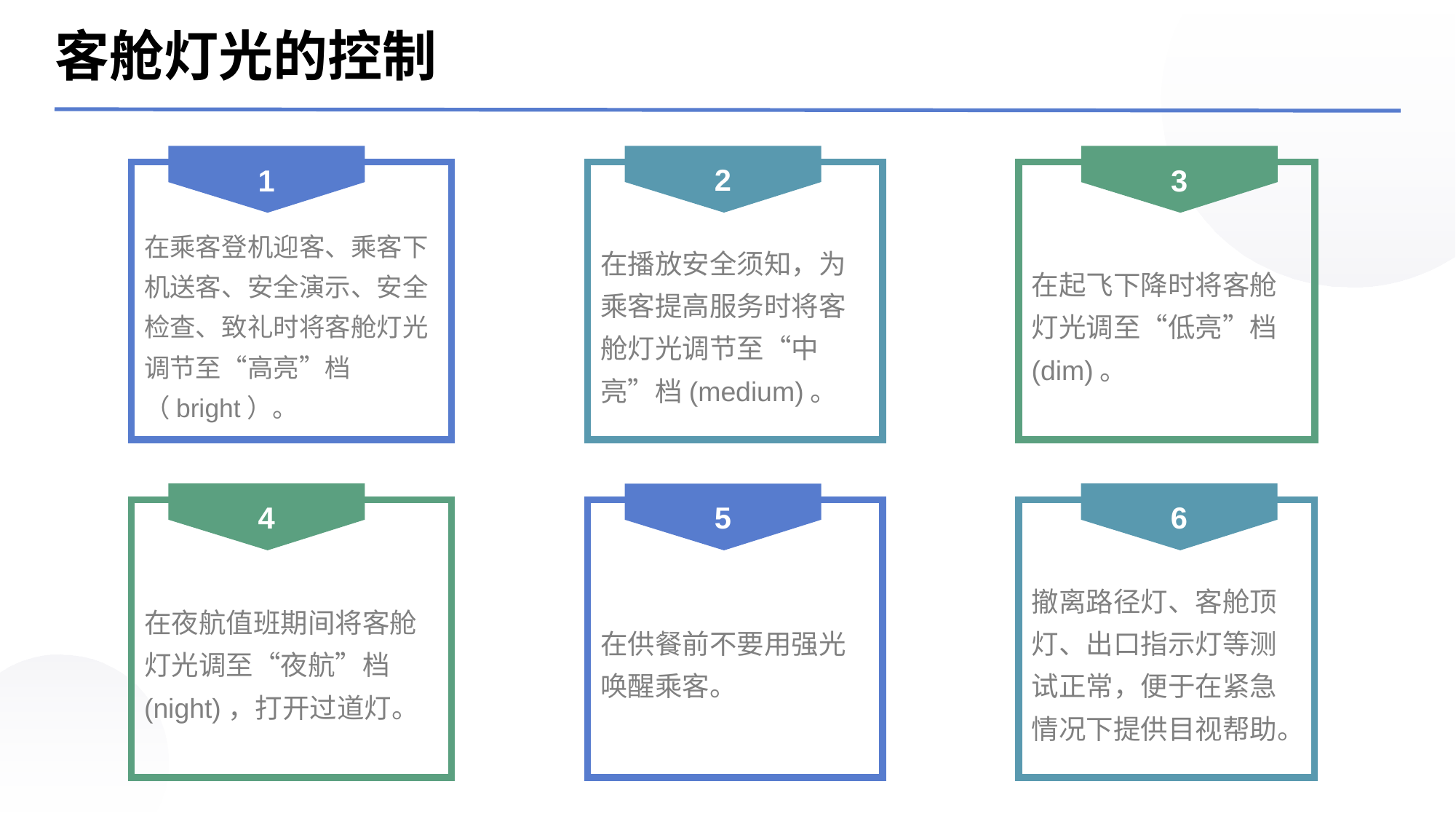

客舱灯光的控制
2
1
3
在播放安全须知，为乘客提高服务时将客舱灯光调节至“中亮”档(medium)。
在乘客登机迎客、乘客下机送客、安全演示、安全检查、致礼时将客舱灯光调节至“高亮”档（bright）。
在起飞下降时将客舱灯光调至“低亮”档(dim)。
4
6
5
在夜航值班期间将客舱灯光调至“夜航”档(night)，打开过道灯。
在供餐前不要用强光唤醒乘客。
撤离路径灯、客舱顶灯、出口指示灯等测试正常，便于在紧急情况下提供目视帮助。